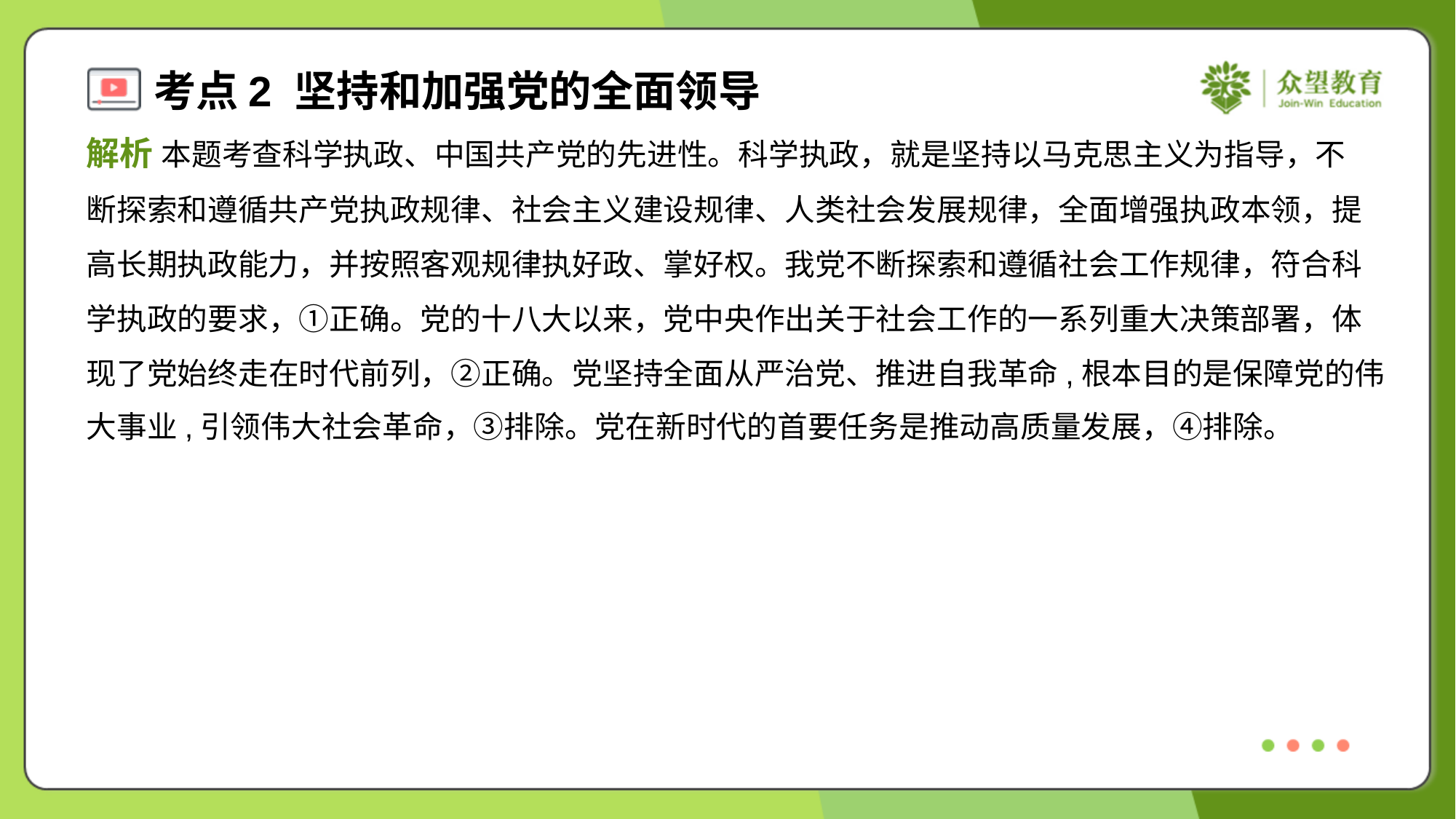

解析 本题考查科学执政、中国共产党的先进性。科学执政，就是坚持以马克思主义为指导，不
断探索和遵循共产党执政规律、社会主义建设规律、人类社会发展规律，全面增强执政本领，提
高长期执政能力，并按照客观规律执好政、掌好权。我党不断探索和遵循社会工作规律，符合科
学执政的要求，①正确。党的十八大以来，党中央作出关于社会工作的一系列重大决策部署，体
现了党始终走在时代前列，②正确。党坚持全面从严治党、推进自我革命,根本目的是保障党的伟
大事业,引领伟大社会革命，③排除。党在新时代的首要任务是推动高质量发展，④排除。